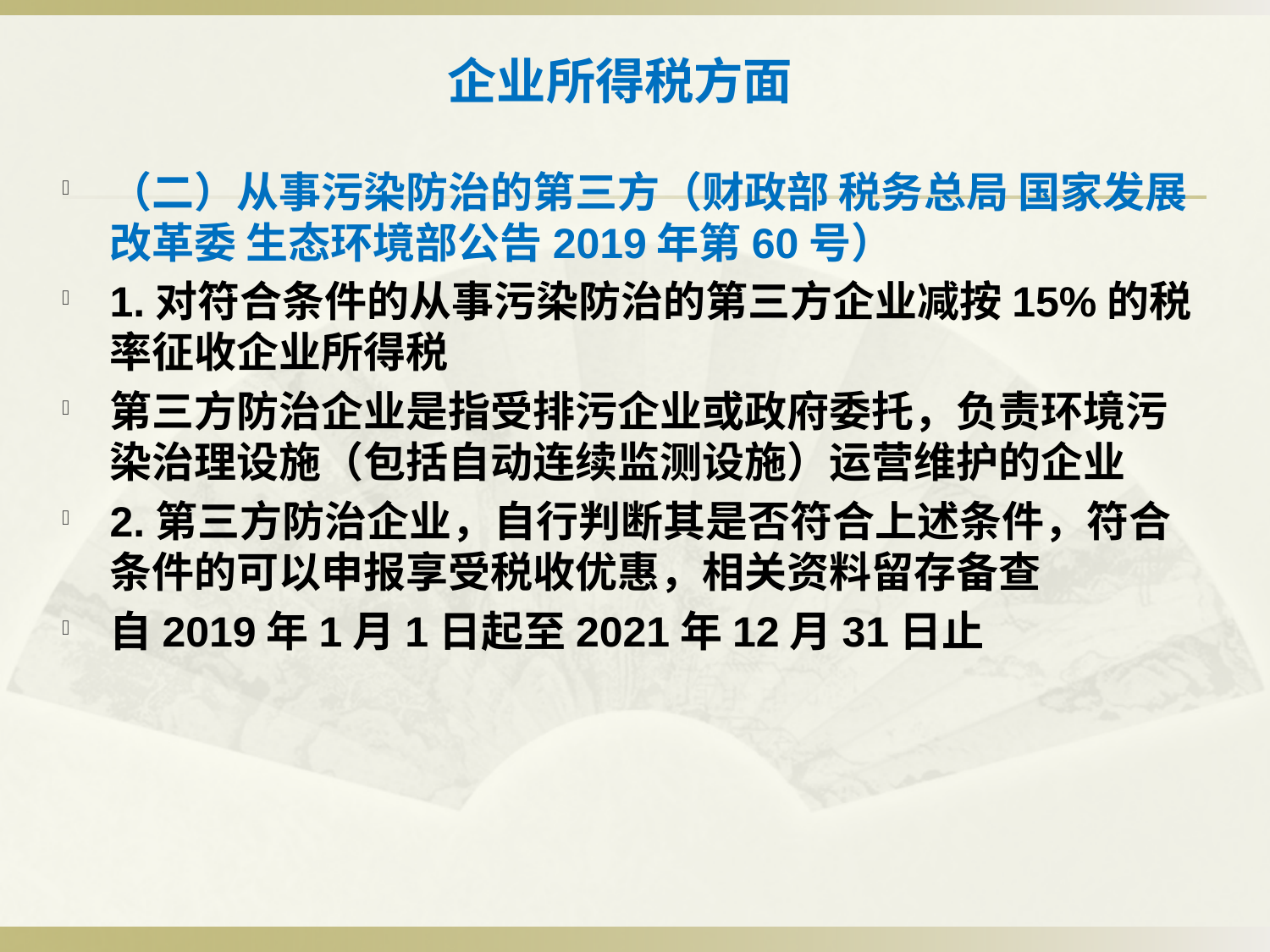

# 企业所得税方面
（二）从事污染防治的第三方（财政部 税务总局 国家发展改革委 生态环境部公告2019年第60号）
1.对符合条件的从事污染防治的第三方企业减按15%的税率征收企业所得税
第三方防治企业是指受排污企业或政府委托，负责环境污染治理设施（包括自动连续监测设施）运营维护的企业
2.第三方防治企业，自行判断其是否符合上述条件，符合条件的可以申报享受税收优惠，相关资料留存备查
自2019年1月1日起至2021年12月31日止